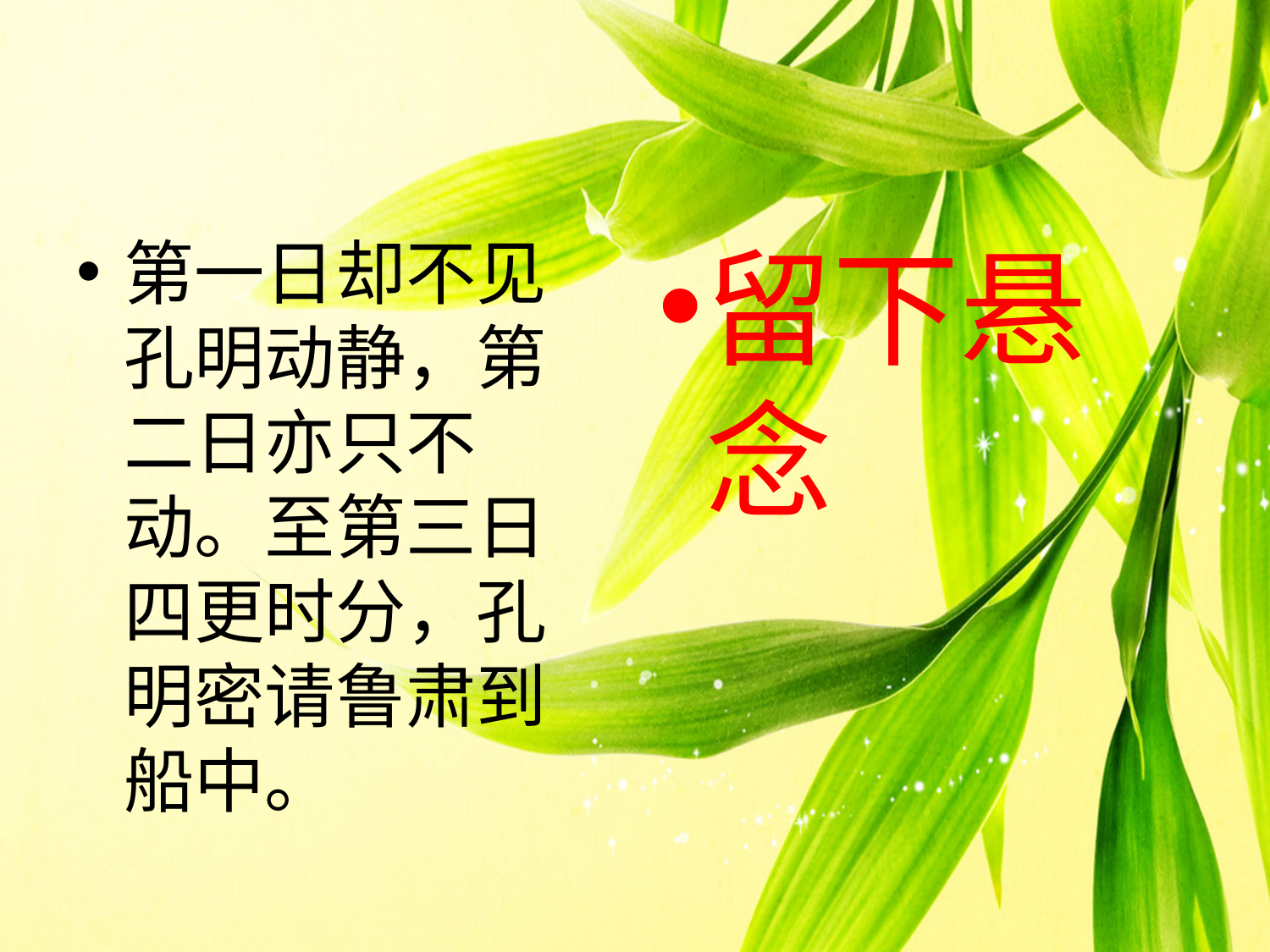

#
第一日却不见孔明动静，第二日亦只不动。至第三日四更时分，孔明密请鲁肃到船中。
留下悬念